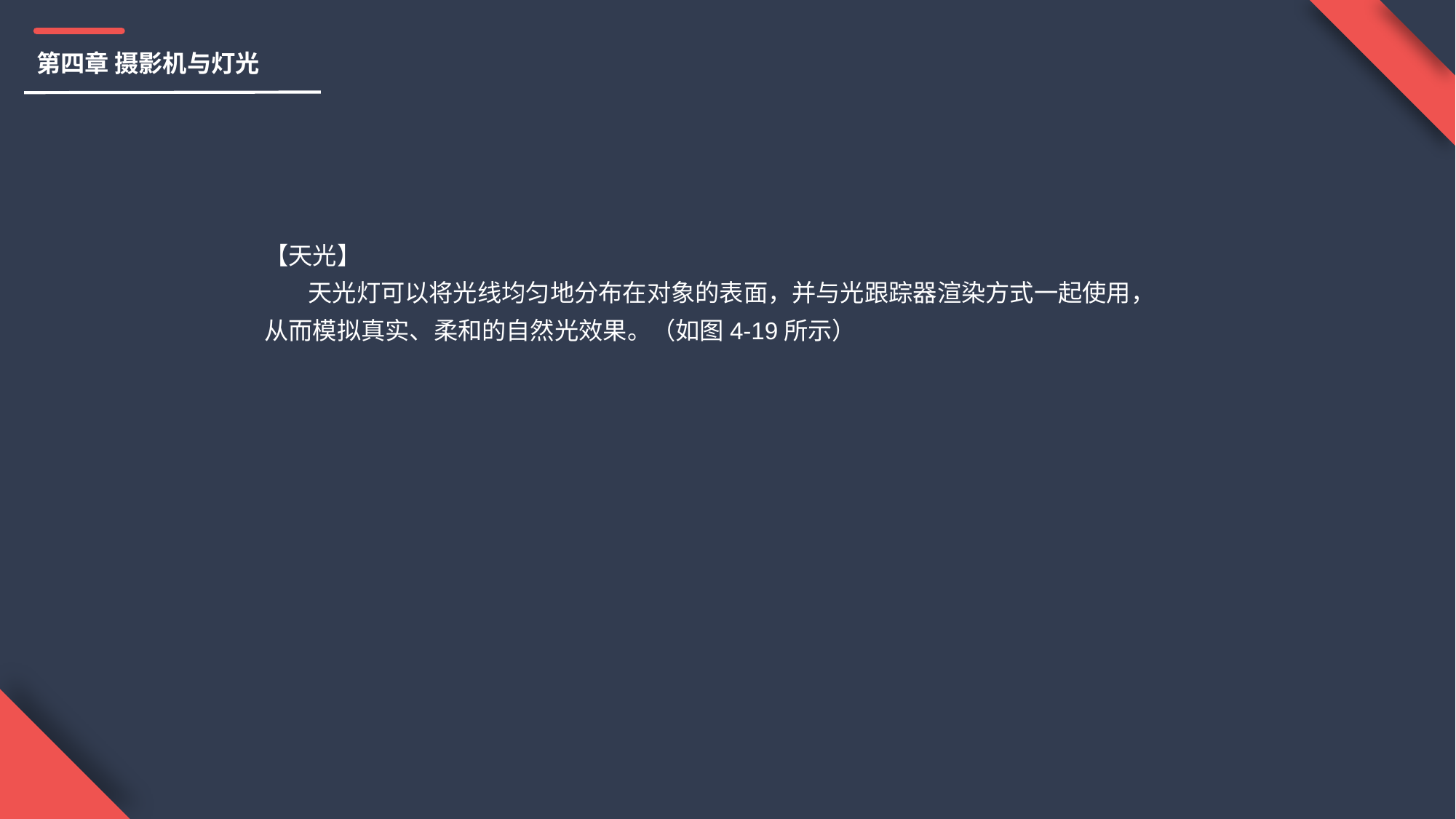

第四章 摄影机与灯光
【天光】
       天光灯可以将光线均匀地分布在对象的表面，并与光跟踪器渲染方式一起使用，从而模拟真实、柔和的自然光效果。（如图4-19所示）